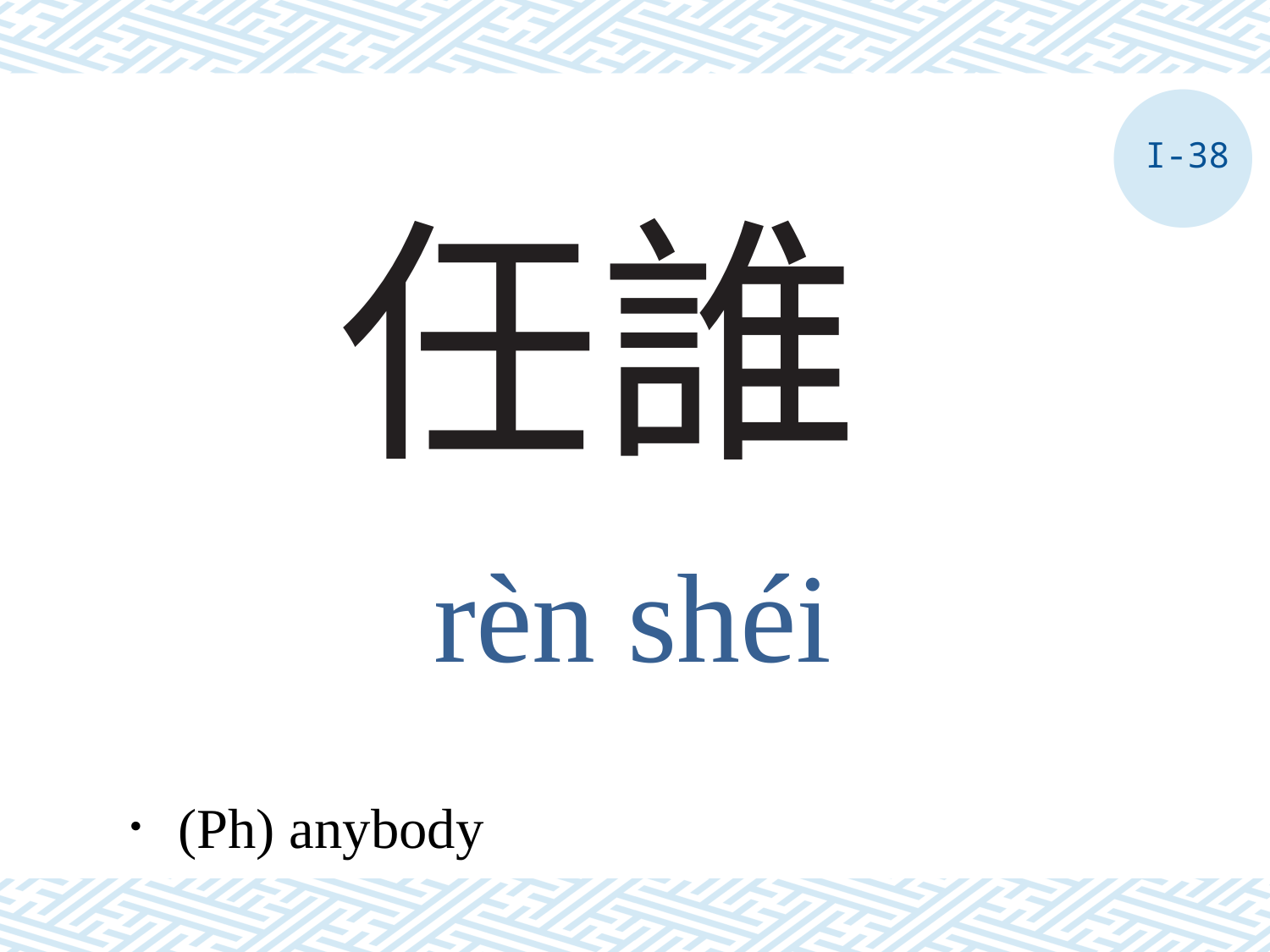

I-38

# 任誰
rèn shéi
．(Ph) anybody